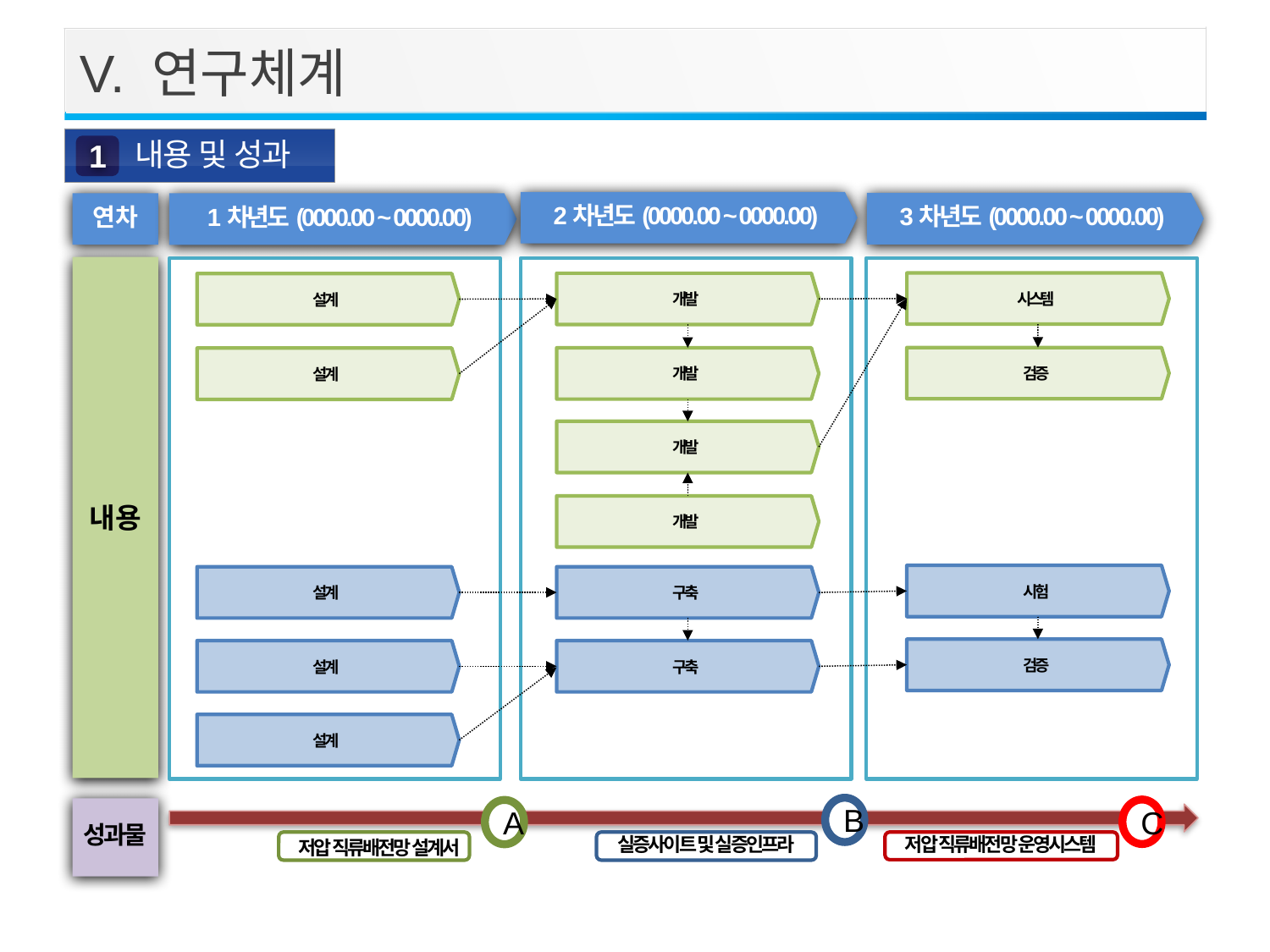

V. 연구체계
내용 및 성과

1

2차년도(0000.00 ~ 0000.00)
3차년도(0000.00 ~ 0000.00)
1차년도(0000.00 ~ 0000.00)
연차
내용

시스템
개발
설계
검증
개발
설계
개발
개발
시험
설계
구축
검증
설계
구축
설계
B
성과물
C
A

 저압 직류배전망 설계서
실증사이트 및 실증인프라
저압 직류배전망 운영시스템